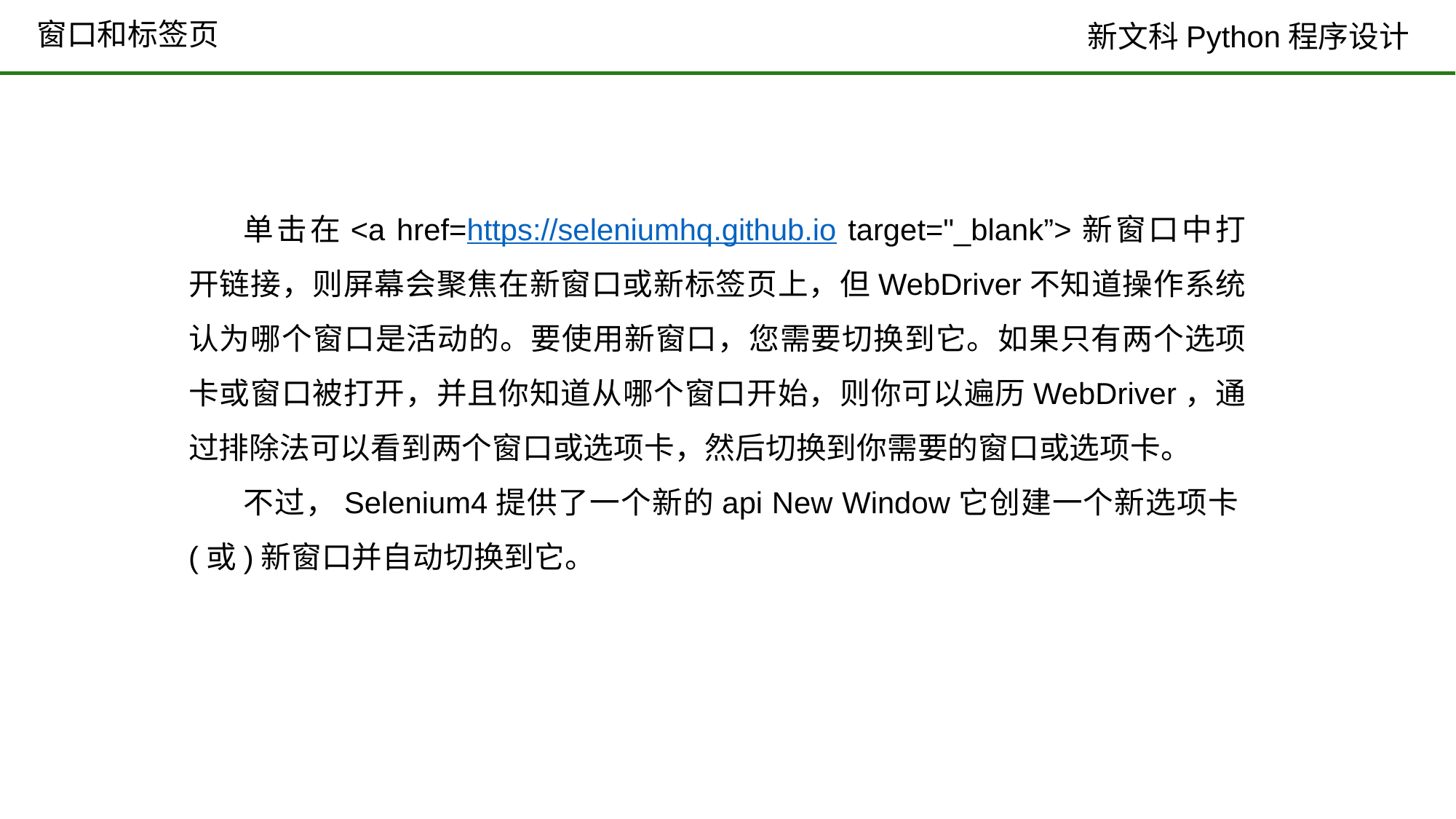

# 窗口和标签页
单击在<a href=https://seleniumhq.github.io target="_blank”>新窗口中打开链接，则屏幕会聚焦在新窗口或新标签页上，但WebDriver不知道操作系统认为哪个窗口是活动的。要使用新窗口，您需要切换到它。如果只有两个选项卡或窗口被打开，并且你知道从哪个窗口开始，则你可以遍历WebDriver，通过排除法可以看到两个窗口或选项卡，然后切换到你需要的窗口或选项卡。
不过，Selenium4提供了一个新的api New Window它创建一个新选项卡(或)新窗口并自动切换到它。